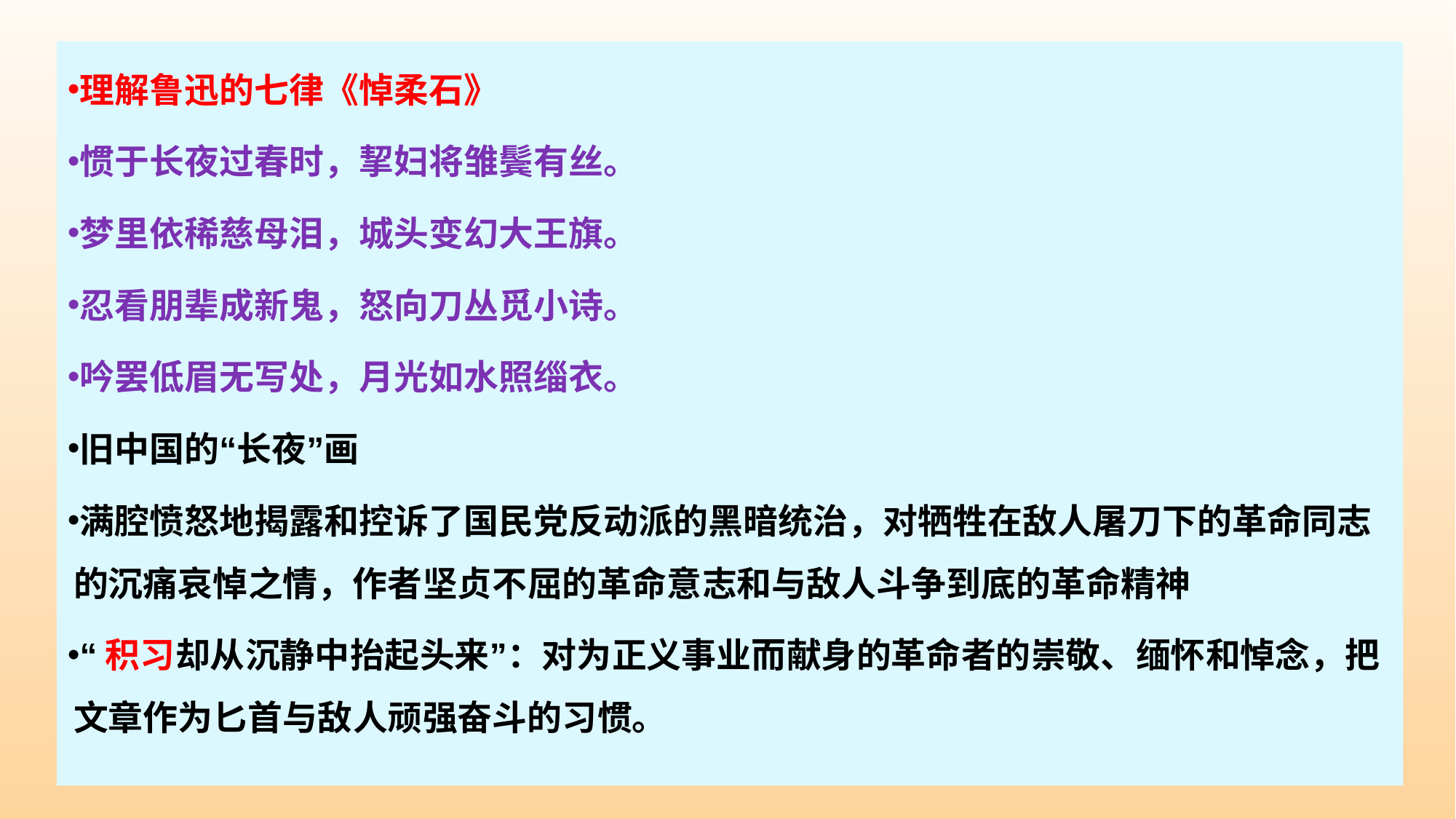

理解鲁迅的七律《悼柔石》
惯于长夜过春时，挈妇将雏鬓有丝。
梦里依稀慈母泪，城头变幻大王旗。
忍看朋辈成新鬼，怒向刀丛觅小诗。
吟罢低眉无写处，月光如水照缁衣。
旧中国的“长夜”画
满腔愤怒地揭露和控诉了国民党反动派的黑暗统治，对牺牲在敌人屠刀下的革命同志的沉痛哀悼之情，作者坚贞不屈的革命意志和与敌人斗争到底的革命精神
“积习却从沉静中抬起头来”：对为正义事业而献身的革命者的崇敬、缅怀和悼念，把文章作为匕首与敌人顽强奋斗的习惯。